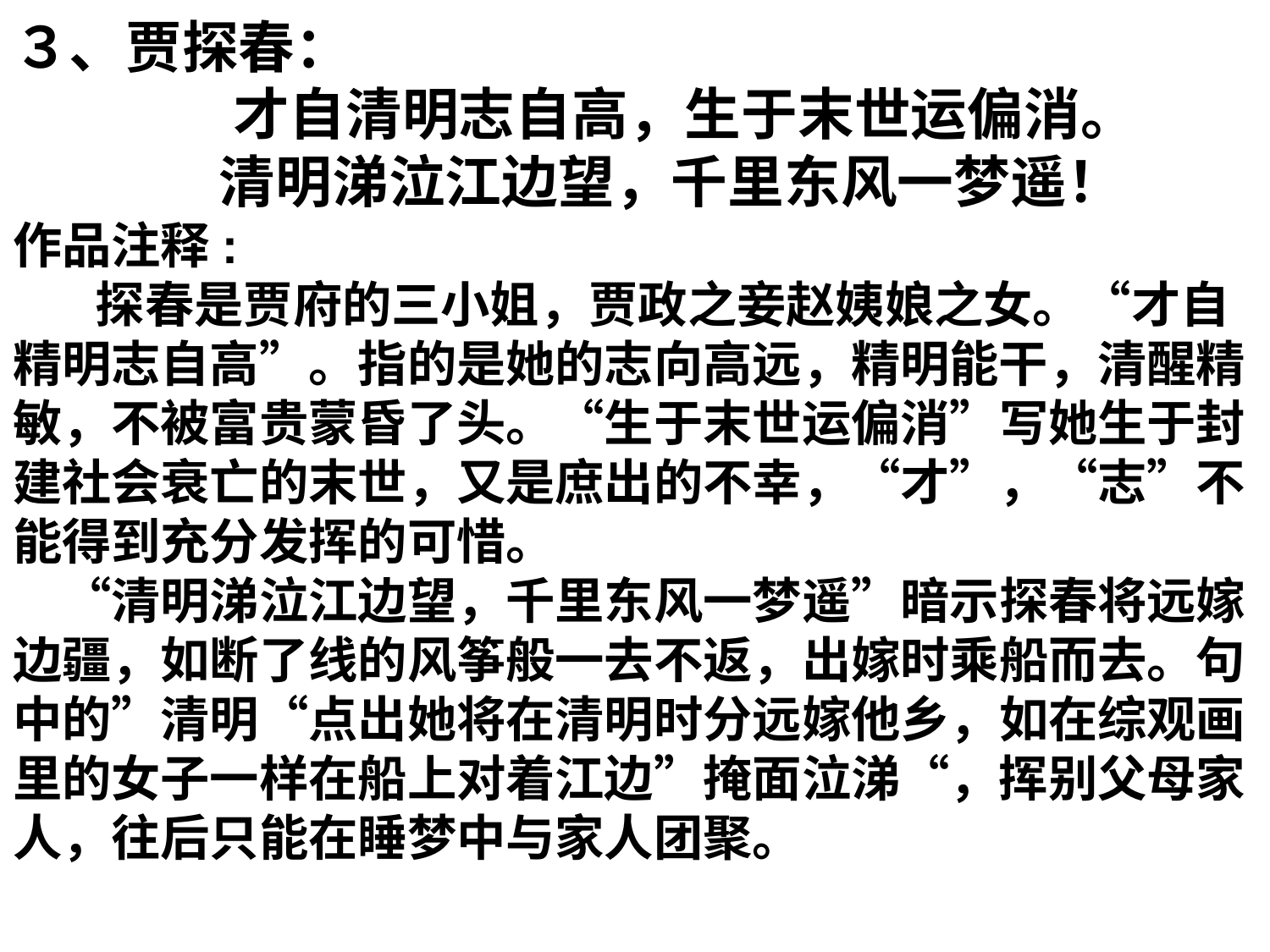

３、贾探春：
                才自清明志自高，生于末世运偏消。
                清明涕泣江边望，千里东风一梦遥！
作品注释:
　   探春是贾府的三小姐，贾政之妾赵姨娘之女。“才自精明志自高”。指的是她的志向高远，精明能干，清醒精敏，不被富贵蒙昏了头。“生于末世运偏消”写她生于封建社会衰亡的末世，又是庶出的不幸，“才”，“志”不能得到充分发挥的可惜。
　“清明涕泣江边望，千里东风一梦遥”暗示探春将远嫁边疆，如断了线的风筝般一去不返，出嫁时乘船而去。句中的”清明“点出她将在清明时分远嫁他乡，如在综观画里的女子一样在船上对着江边”掩面泣涕“，挥别父母家人，往后只能在睡梦中与家人团聚。